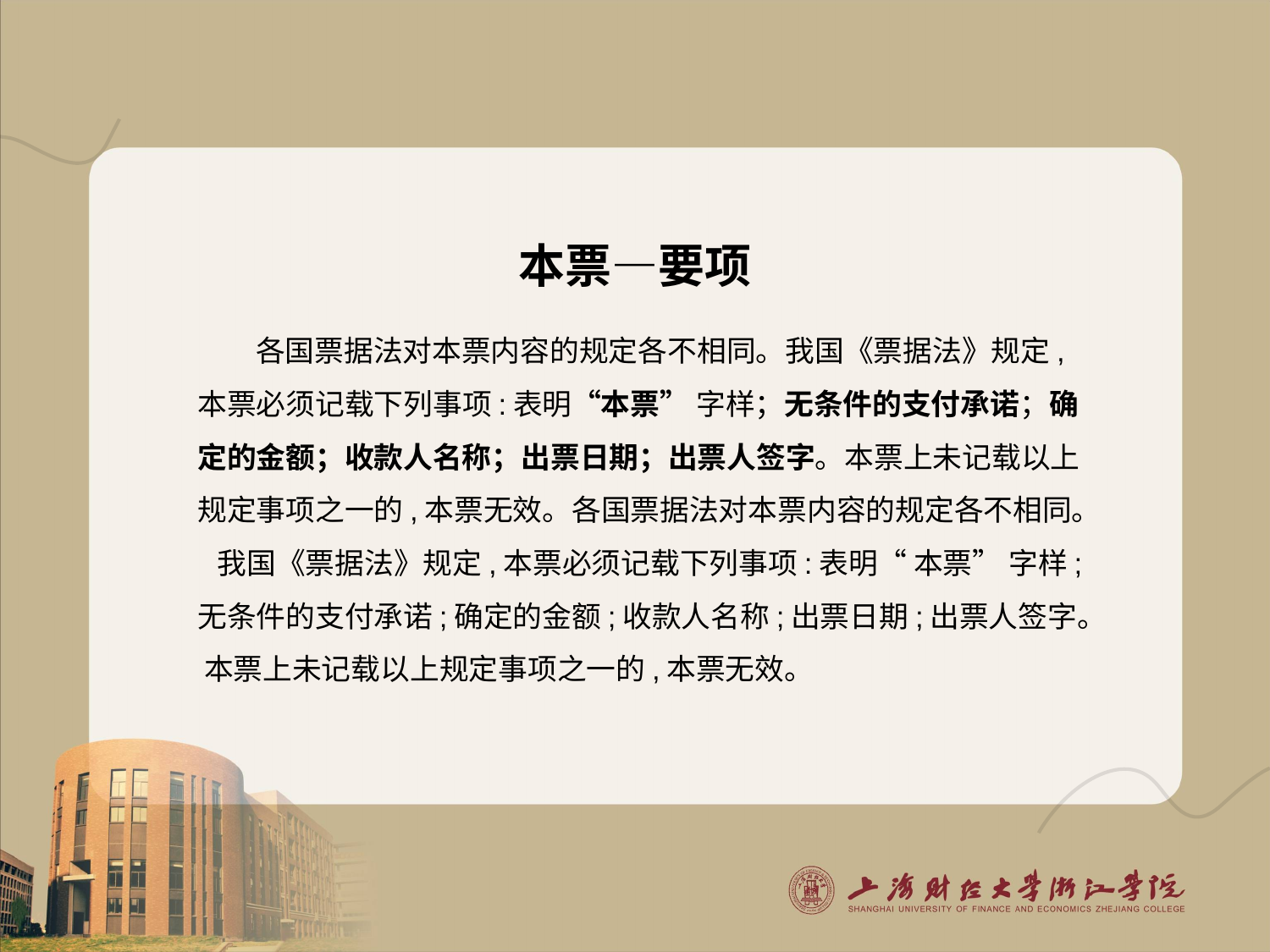

# 本票—要项
各国票据法对本票内容的规定各不相同。我国《票据法》规定,本票必须记载下列事项:表明“本票” 字样；无条件的支付承诺；确定的金额；收款人名称；出票日期；出票人签字。本票上未记载以上规定事项之一的,本票无效。各国票据法对本票内容的规定各不相同。   我国《票据法》规定,本票必须记载下列事项:表明“ 本票” 字样;无条件的支付承诺;确定的金额;收款人名称;出票日期;出票人签字。 本票上未记载以上规定事项之一的,本票无效。